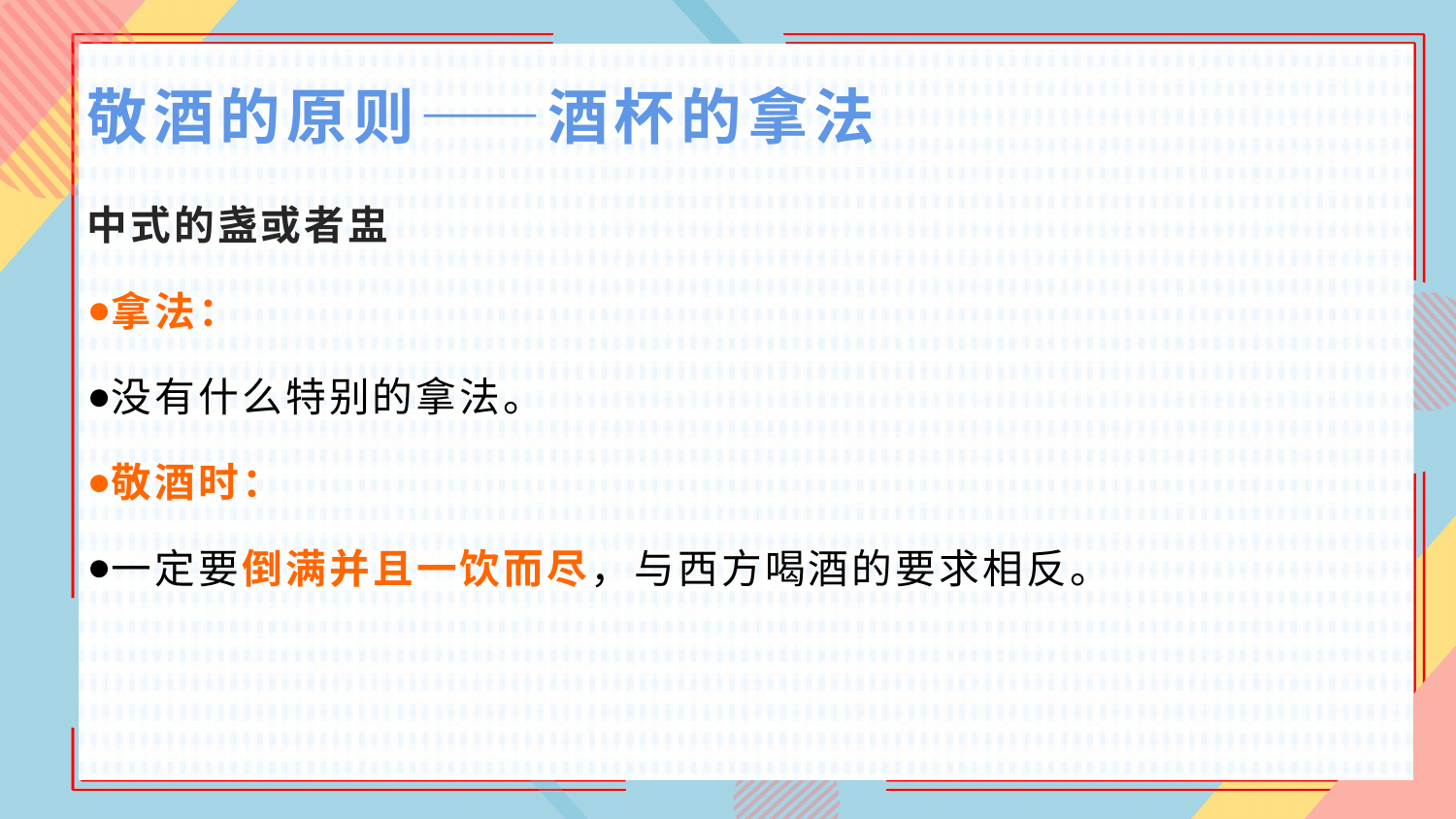

# 敬酒的原则——酒杯的拿法
中式的盏或者盅
拿法：
没有什么特别的拿法。
敬酒时：
一定要倒满并且一饮而尽，与西方喝酒的要求相反。